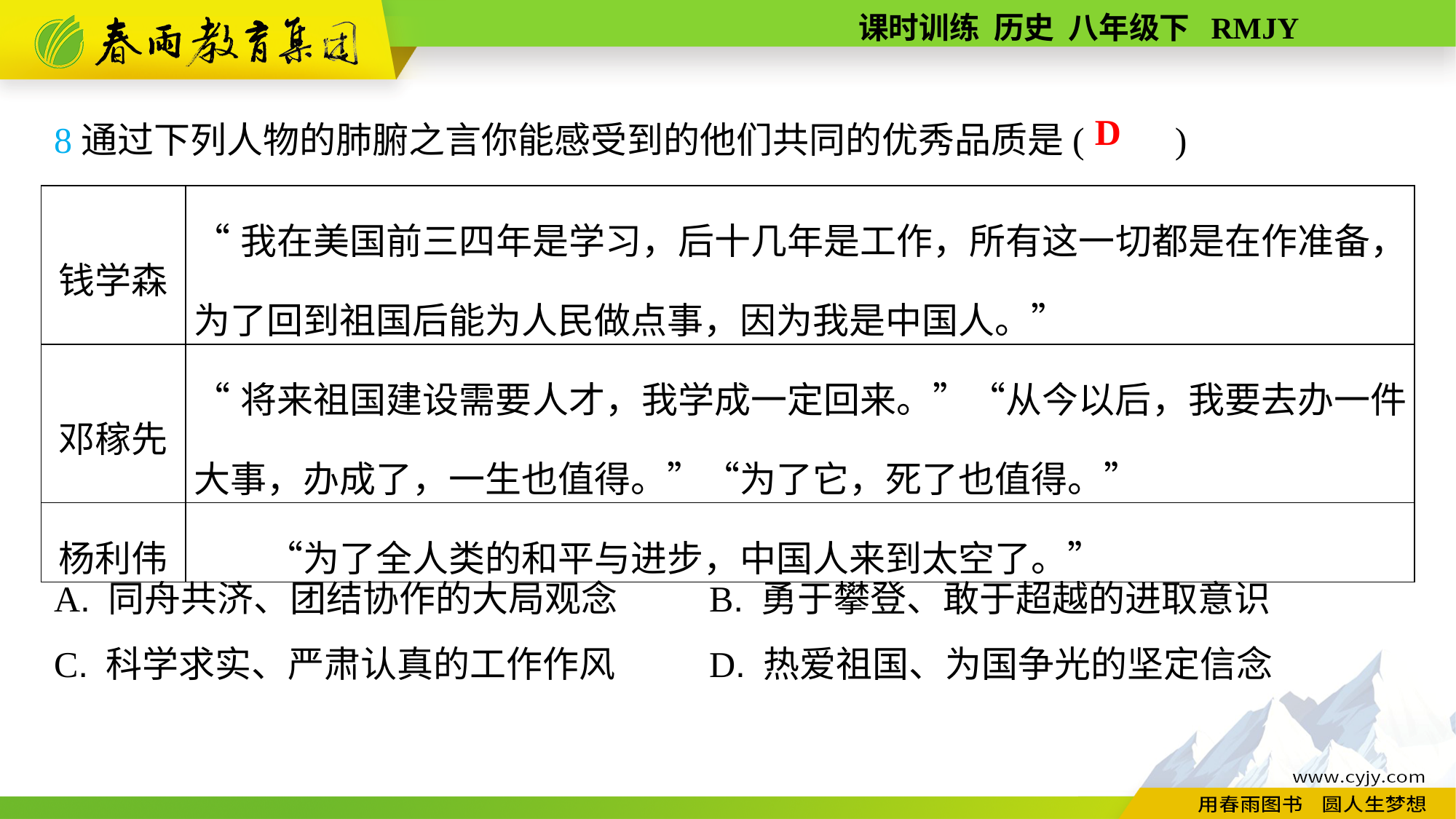

8通过下列人物的肺腑之言你能感受到的他们共同的优秀品质是(　　)

A. 同舟共济、团结协作的大局观念	B. 勇于攀登、敢于超越的进取意识
C. 科学求实、严肃认真的工作作风	D. 热爱祖国、为国争光的坚定信念
D
| 钱学森 | “我在美国前三四年是学习，后十几年是工作，所有这一切都是在作准备，为了回到祖国后能为人民做点事，因为我是中国人。” |
| --- | --- |
| 邓稼先 | “将来祖国建设需要人才，我学成一定回来。”“从今以后，我要去办一件大事，办成了，一生也值得。”“为了它，死了也值得。” |
| 杨利伟 | “为了全人类的和平与进步，中国人来到太空了。” |